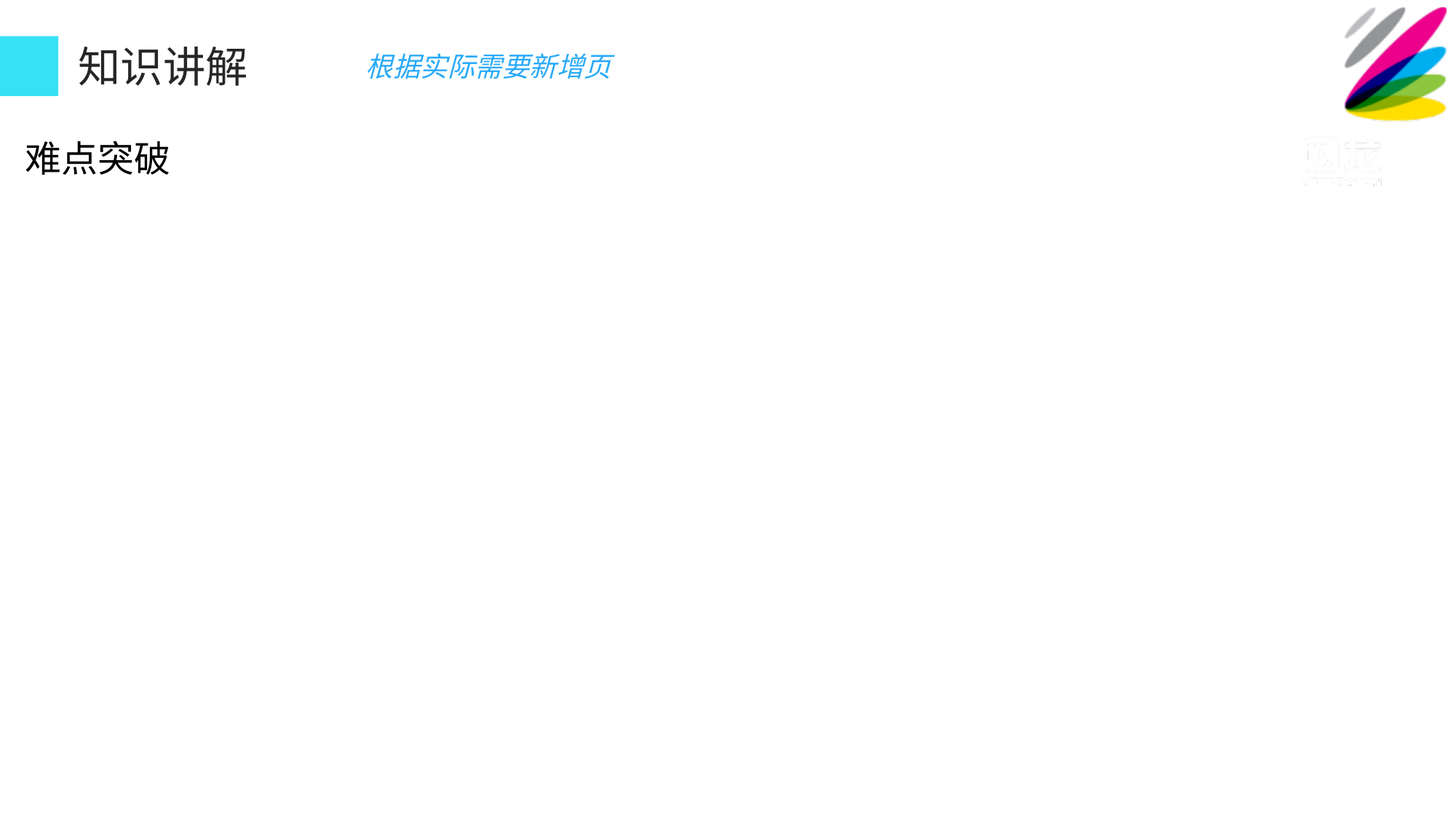

活动与探究（温馨提示：规范操作、注意安全）

知识讲解

根据实际需要新增页
难点突破